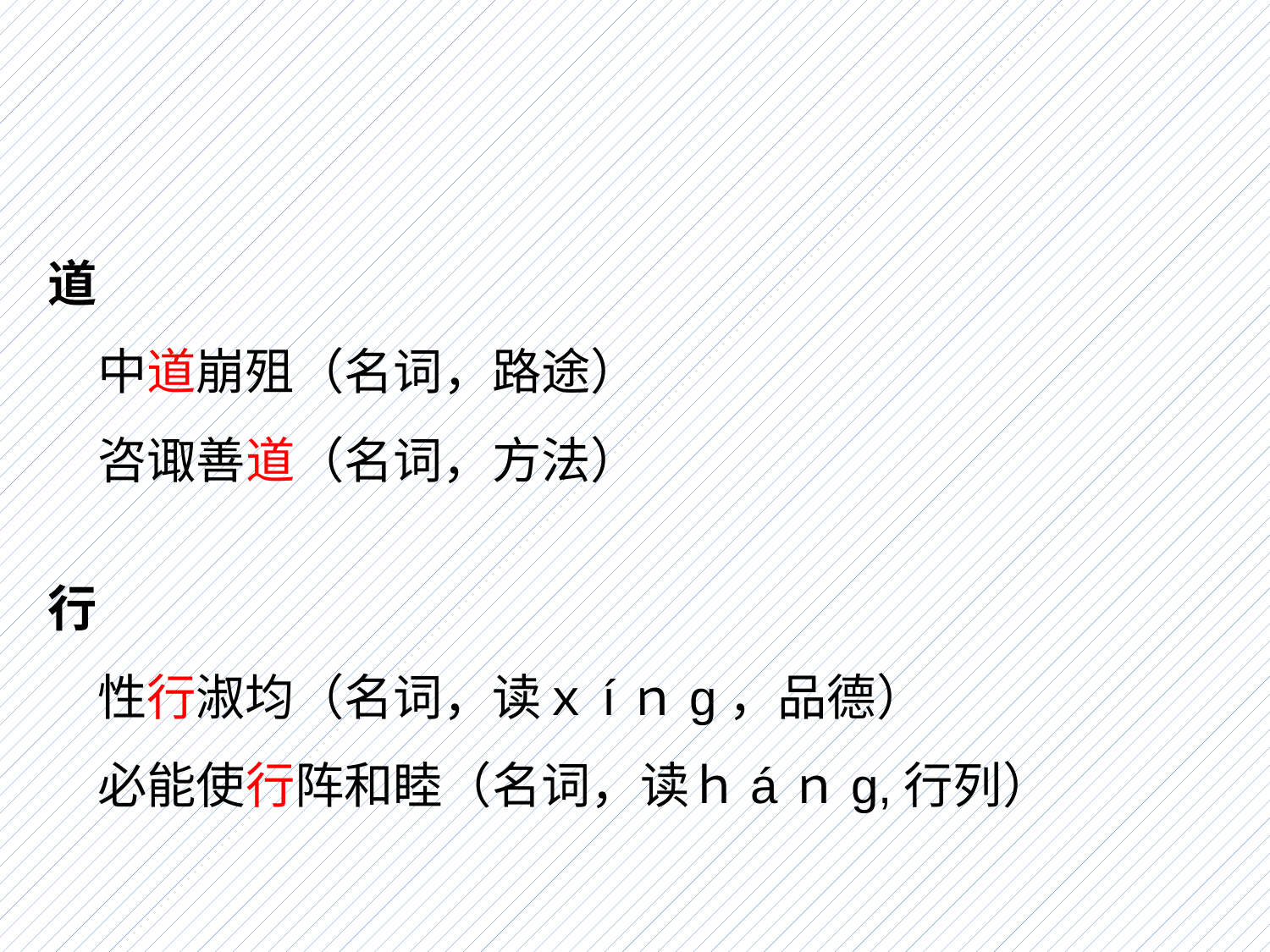

道
中道崩殂（名词，路途）
咨诹善道（名词，方法）

行
性行淑均（名词，读ｘíｎɡ，品德）
必能使行阵和睦（名词，读ｈáｎɡ,行列）